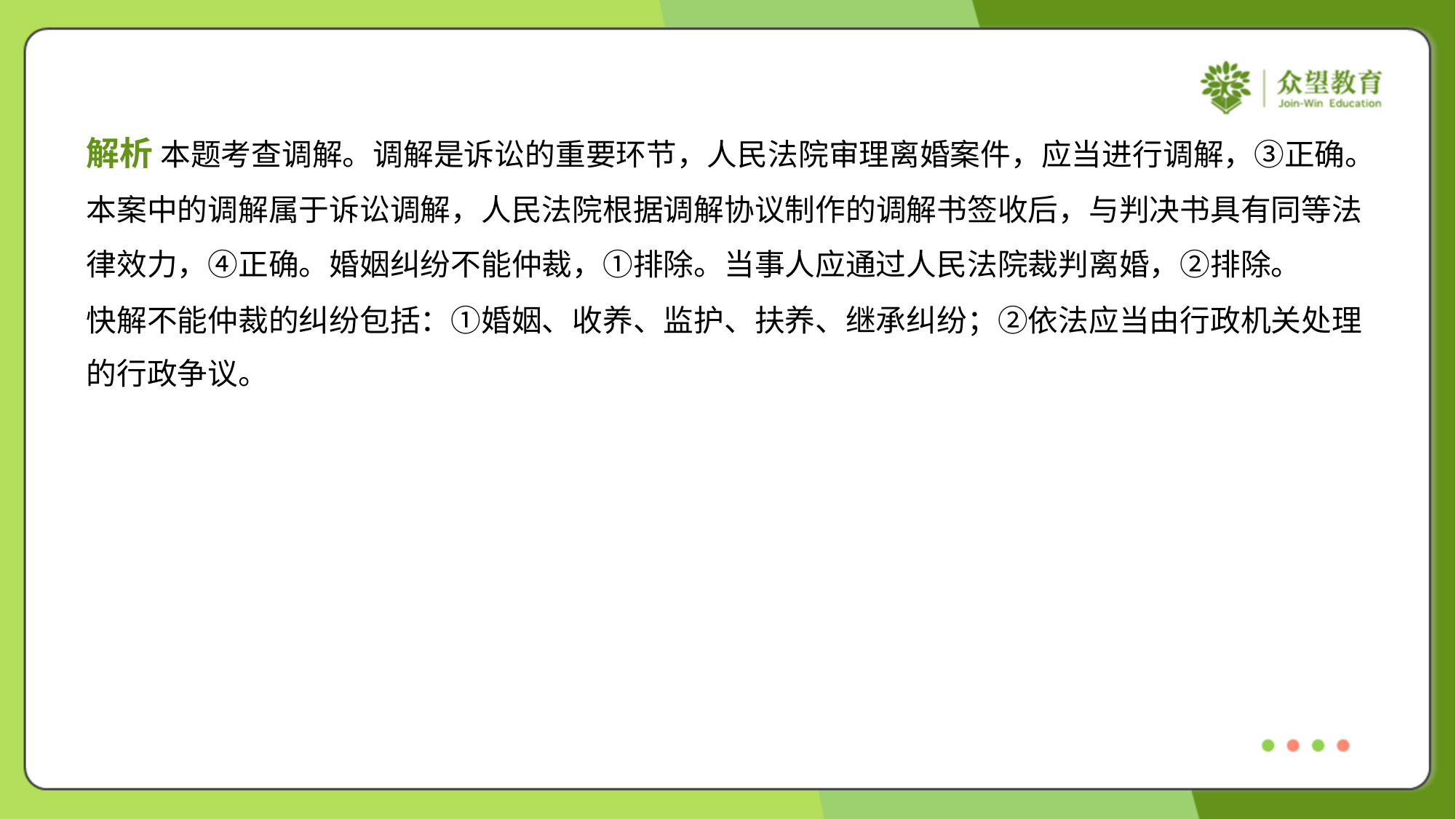

解析 本题考查调解。调解是诉讼的重要环节，人民法院审理离婚案件，应当进行调解，③正确。
本案中的调解属于诉讼调解，人民法院根据调解协议制作的调解书签收后，与判决书具有同等法
律效力，④正确。婚姻纠纷不能仲裁，①排除。当事人应通过人民法院裁判离婚，②排除。
快解不能仲裁的纠纷包括：①婚姻、收养、监护、扶养、继承纠纷；②依法应当由行政机关处理
的行政争议。